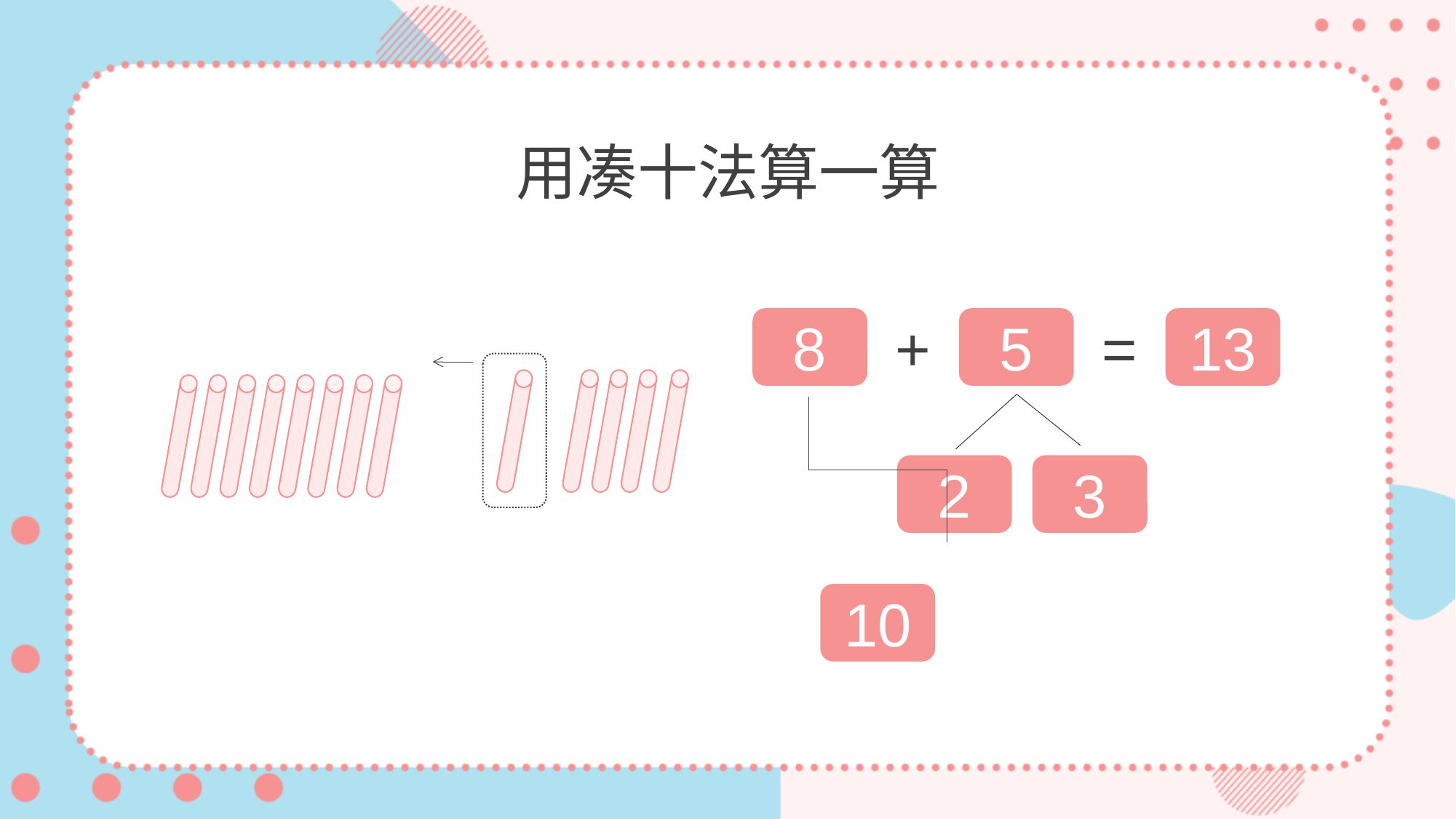

用凑十法算一算
8
+
5
=
13

2
3
10